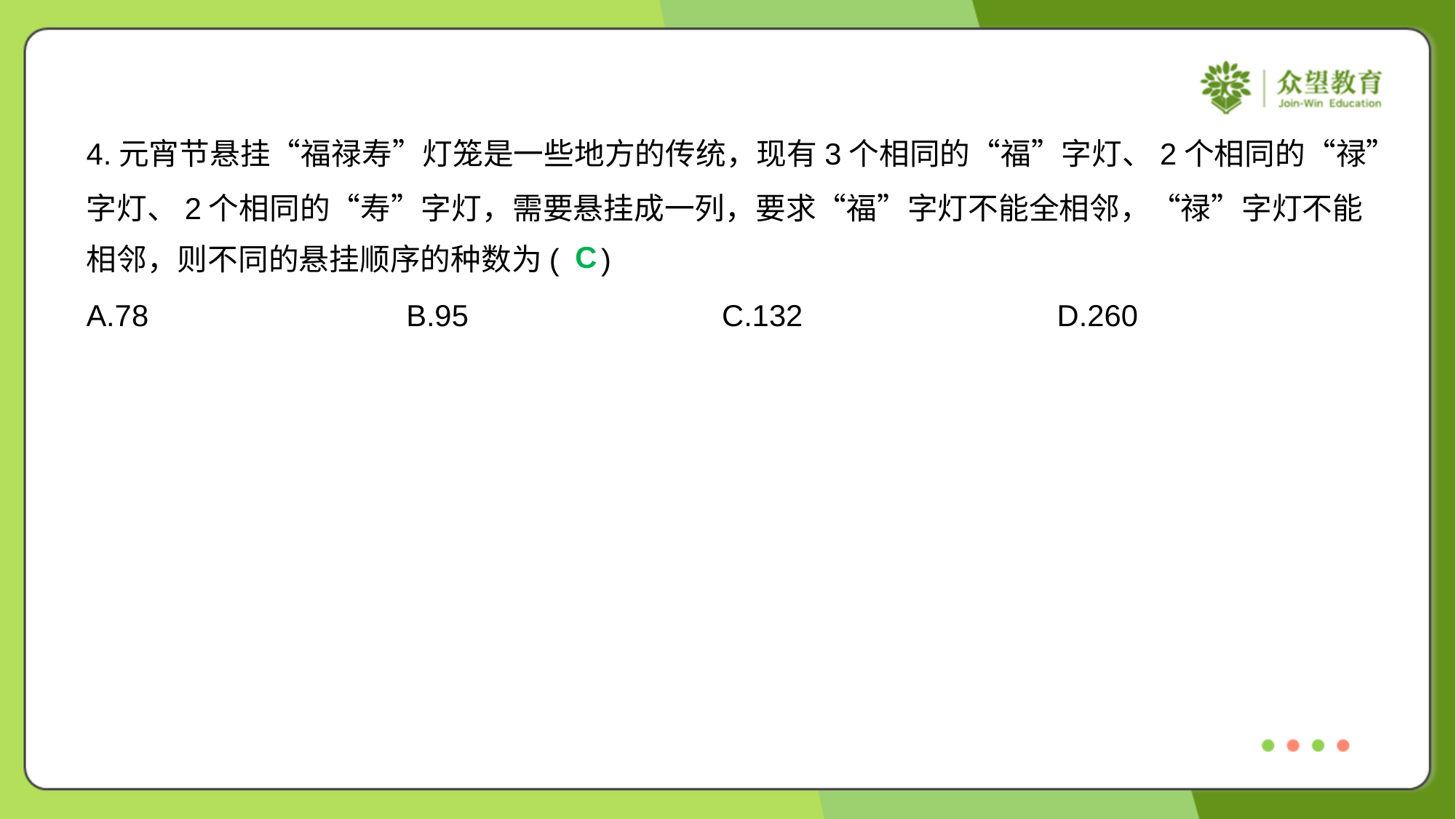

4.元宵节悬挂“福禄寿”灯笼是一些地方的传统，现有3个相同的“福”字灯、2个相同的“禄”
字灯、2个相同的“寿”字灯，需要悬挂成一列，要求“福”字灯不能全相邻，“禄”字灯不能
相邻，则不同的悬挂顺序的种数为(     )
C
A.78	B.95	C.132	D.260